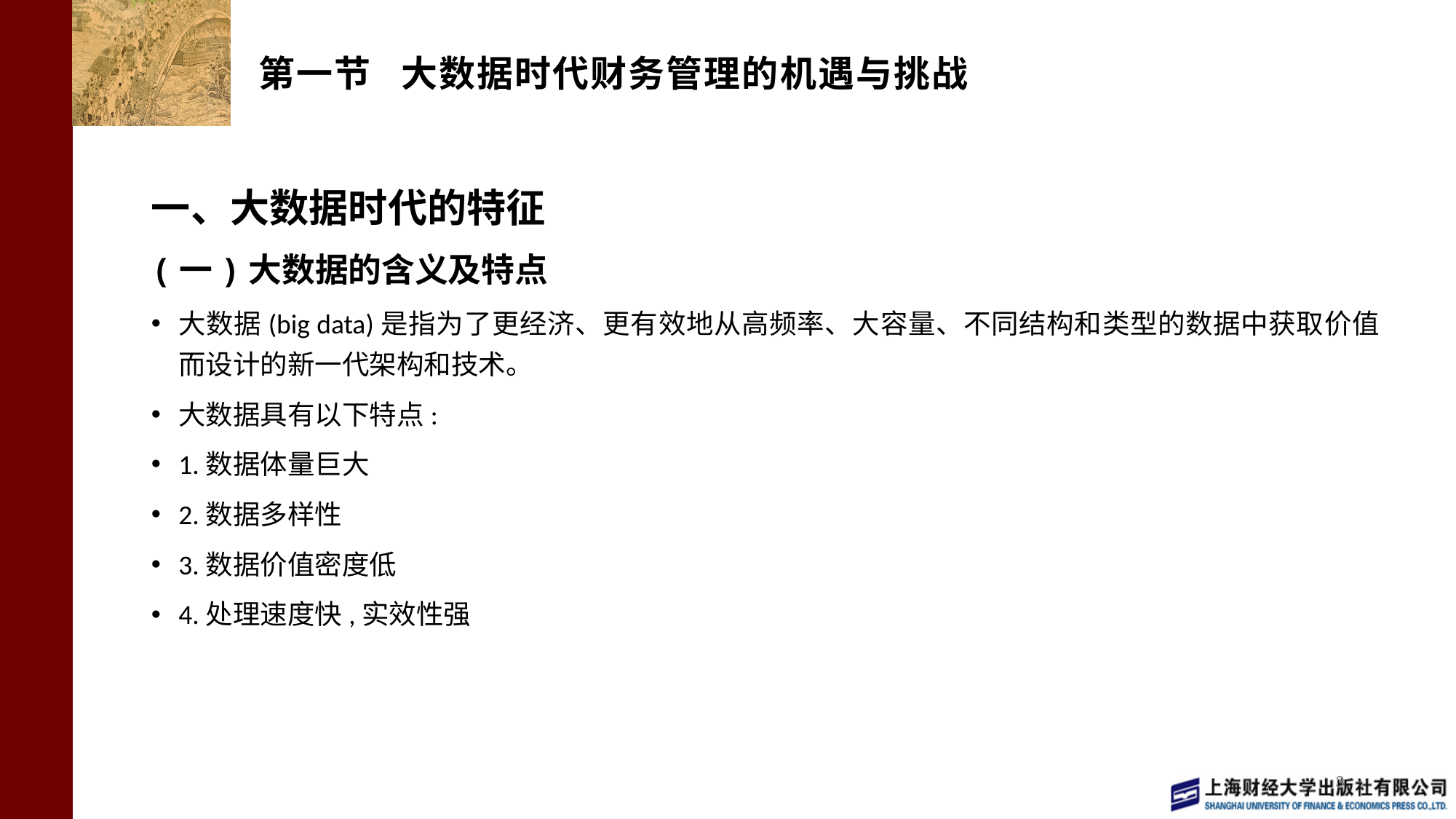

# 第一节   大数据时代财务管理的机遇与挑战
一、大数据时代的特征
(一)大数据的含义及特点
大数据(big data)是指为了更经济、更有效地从高频率、大容量、不同结构和类型的数据中获取价值而设计的新一代架构和技术。
大数据具有以下特点:
1.数据体量巨大
2.数据多样性
3.数据价值密度低
4.处理速度快,实效性强

3